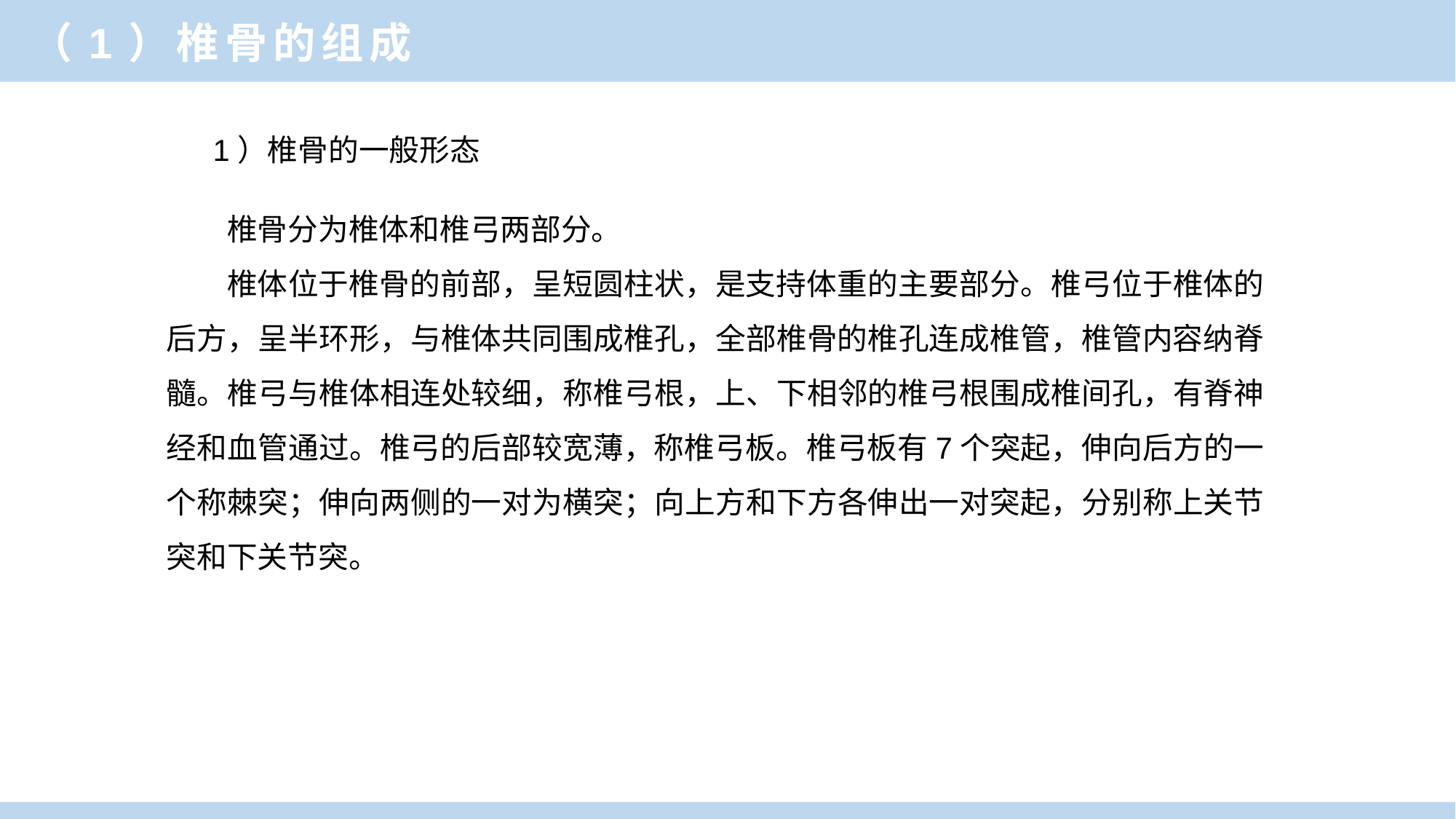

（1）椎骨的组成
1）椎骨的一般形态
椎骨分为椎体和椎弓两部分。
椎体位于椎骨的前部，呈短圆柱状，是支持体重的主要部分。椎弓位于椎体的后方，呈半环形，与椎体共同围成椎孔，全部椎骨的椎孔连成椎管，椎管内容纳脊髓。椎弓与椎体相连处较细，称椎弓根，上、下相邻的椎弓根围成椎间孔，有脊神经和血管通过。椎弓的后部较宽薄，称椎弓板。椎弓板有7个突起，伸向后方的一个称棘突；伸向两侧的一对为横突；向上方和下方各伸出一对突起，分别称上关节突和下关节突。